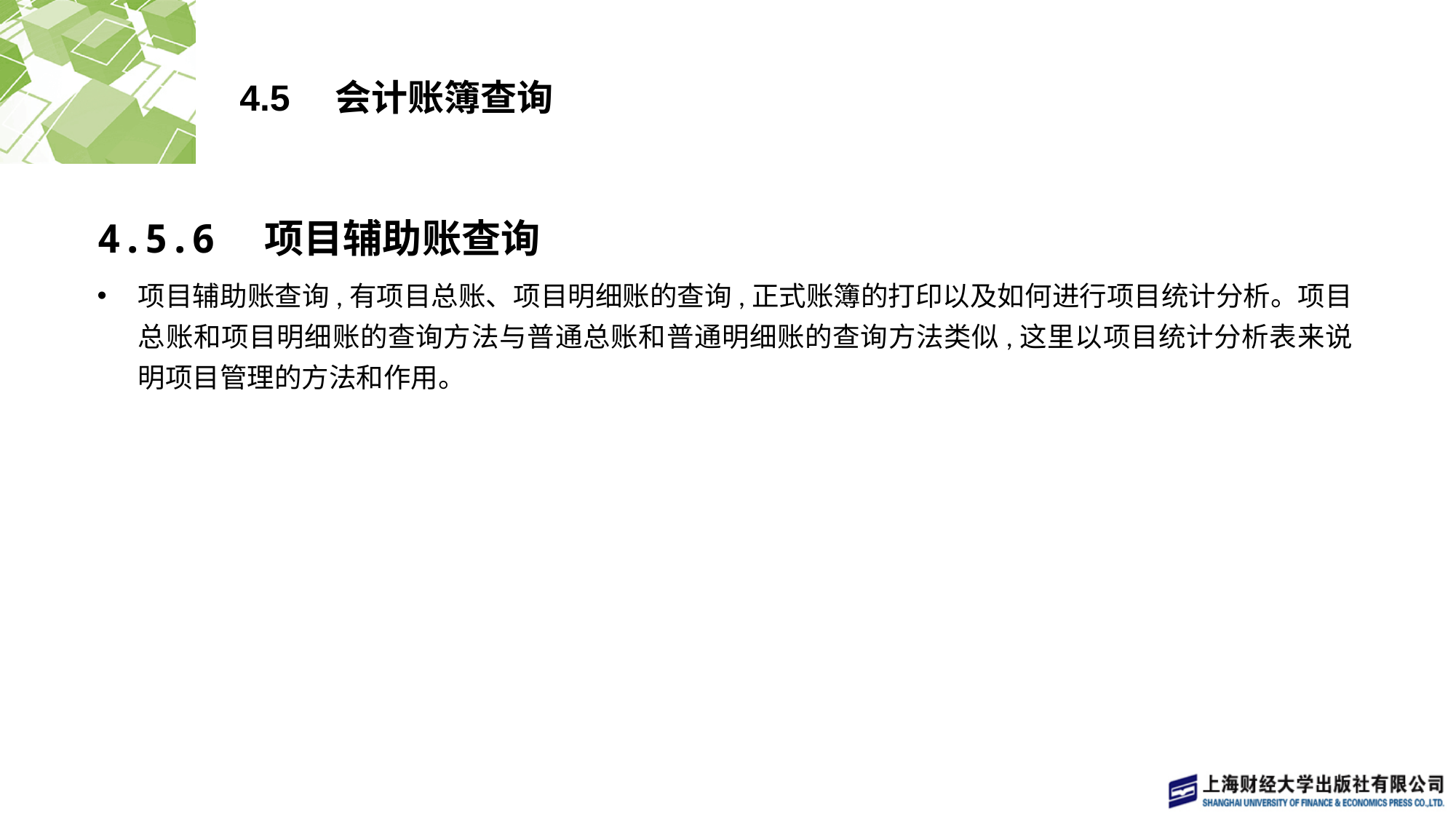

# 4.5　会计账簿查询
4.5.6　项目辅助账查询
项目辅助账查询,有项目总账、项目明细账的查询,正式账簿的打印以及如何进行项目统计分析。项目总账和项目明细账的查询方法与普通总账和普通明细账的查询方法类似,这里以项目统计分析表来说明项目管理的方法和作用。